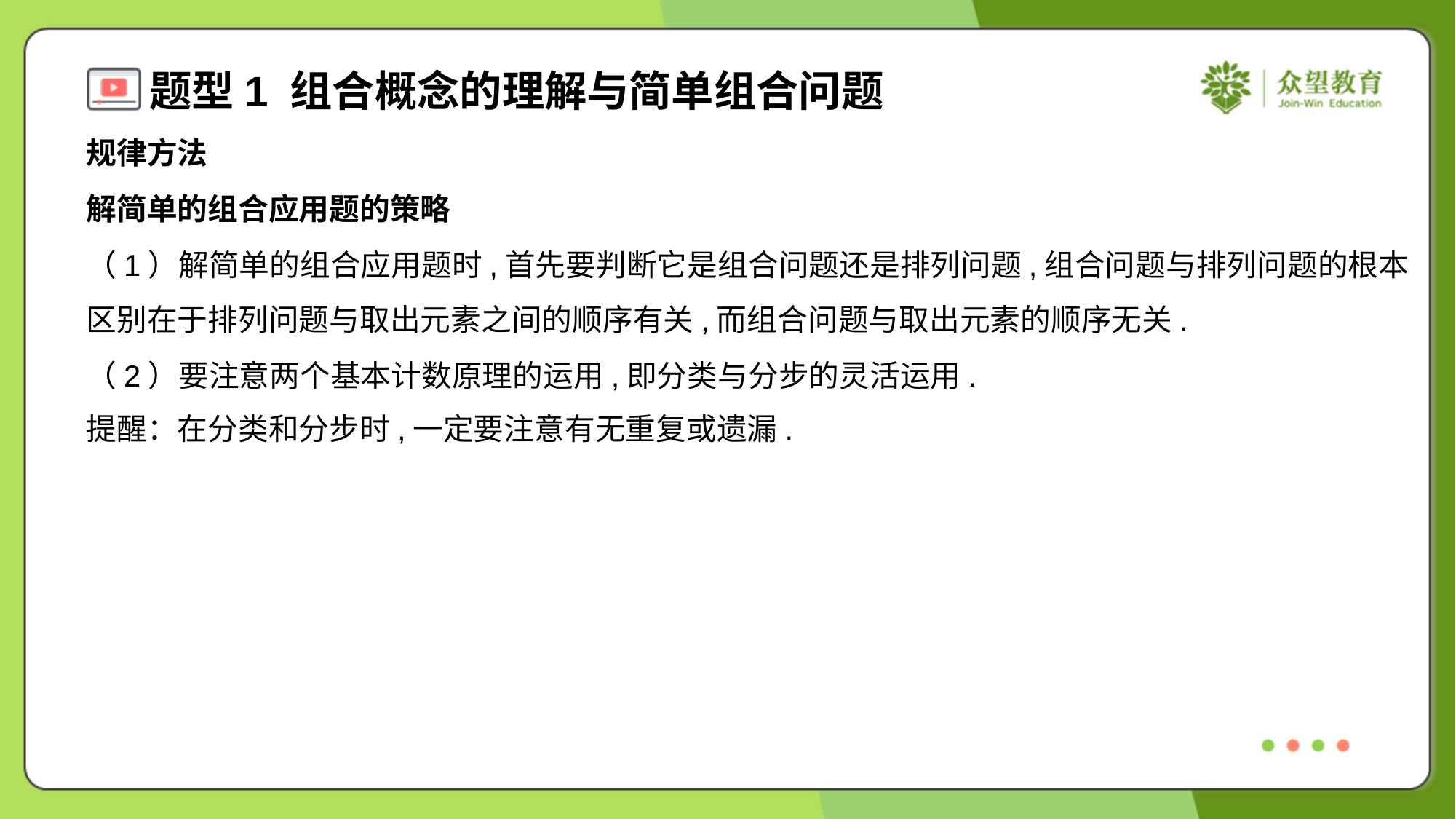

规律方法
解简单的组合应用题的策略
（1）解简单的组合应用题时,首先要判断它是组合问题还是排列问题,组合问题与排列问题的根本
区别在于排列问题与取出元素之间的顺序有关,而组合问题与取出元素的顺序无关.
（2）要注意两个基本计数原理的运用,即分类与分步的灵活运用.
提醒：在分类和分步时,一定要注意有无重复或遗漏.